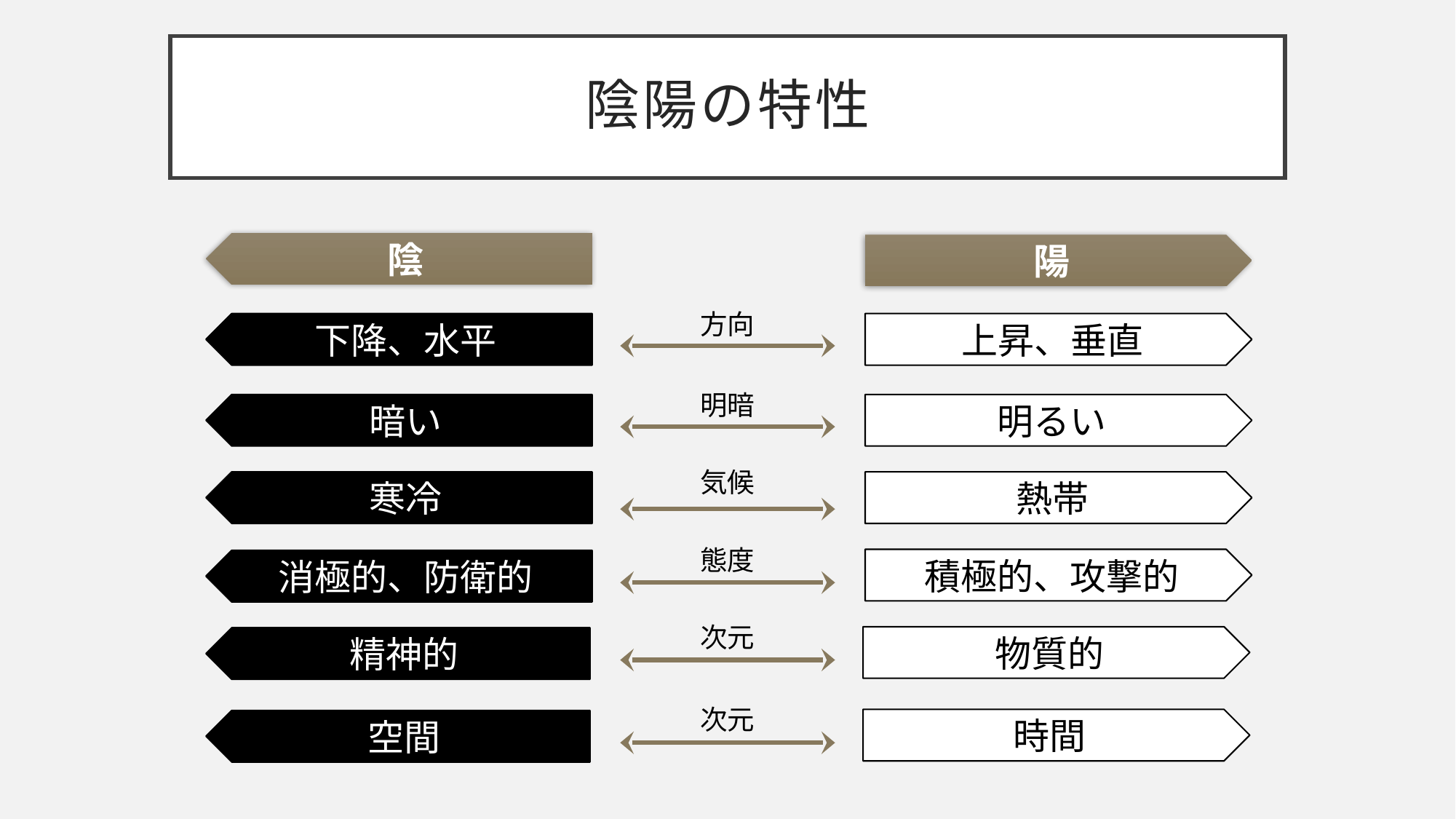

# 陰陽の特性
陰
陽
方向
下降、水平
上昇、垂直
明暗
暗い
明るい
気候
寒冷
熱帯
態度
積極的、攻撃的
消極的、防衛的
次元
物質的
精神的
次元
時間
空間